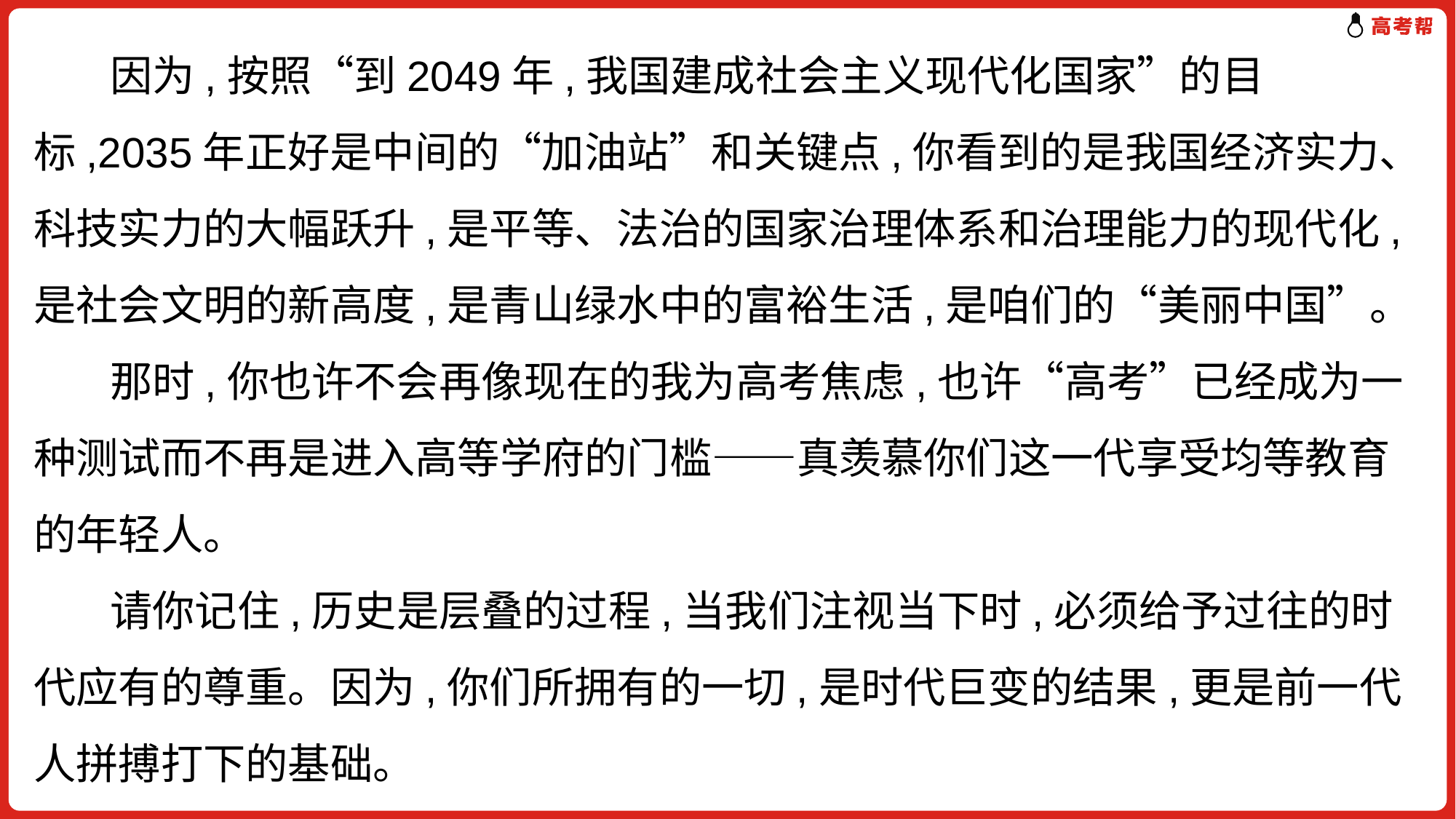

因为,按照“到2049年,我国建成社会主义现代化国家”的目标,2035年正好是中间的“加油站”和关键点,你看到的是我国经济实力、科技实力的大幅跃升,是平等、法治的国家治理体系和治理能力的现代化,是社会文明的新高度,是青山绿水中的富裕生活,是咱们的“美丽中国”。
       那时,你也许不会再像现在的我为高考焦虑,也许“高考”已经成为一种测试而不再是进入高等学府的门槛——真羡慕你们这一代享受均等教育的年轻人。
       请你记住,历史是层叠的过程,当我们注视当下时,必须给予过往的时代应有的尊重。因为,你们所拥有的一切,是时代巨变的结果,更是前一代人拼搏打下的基础。